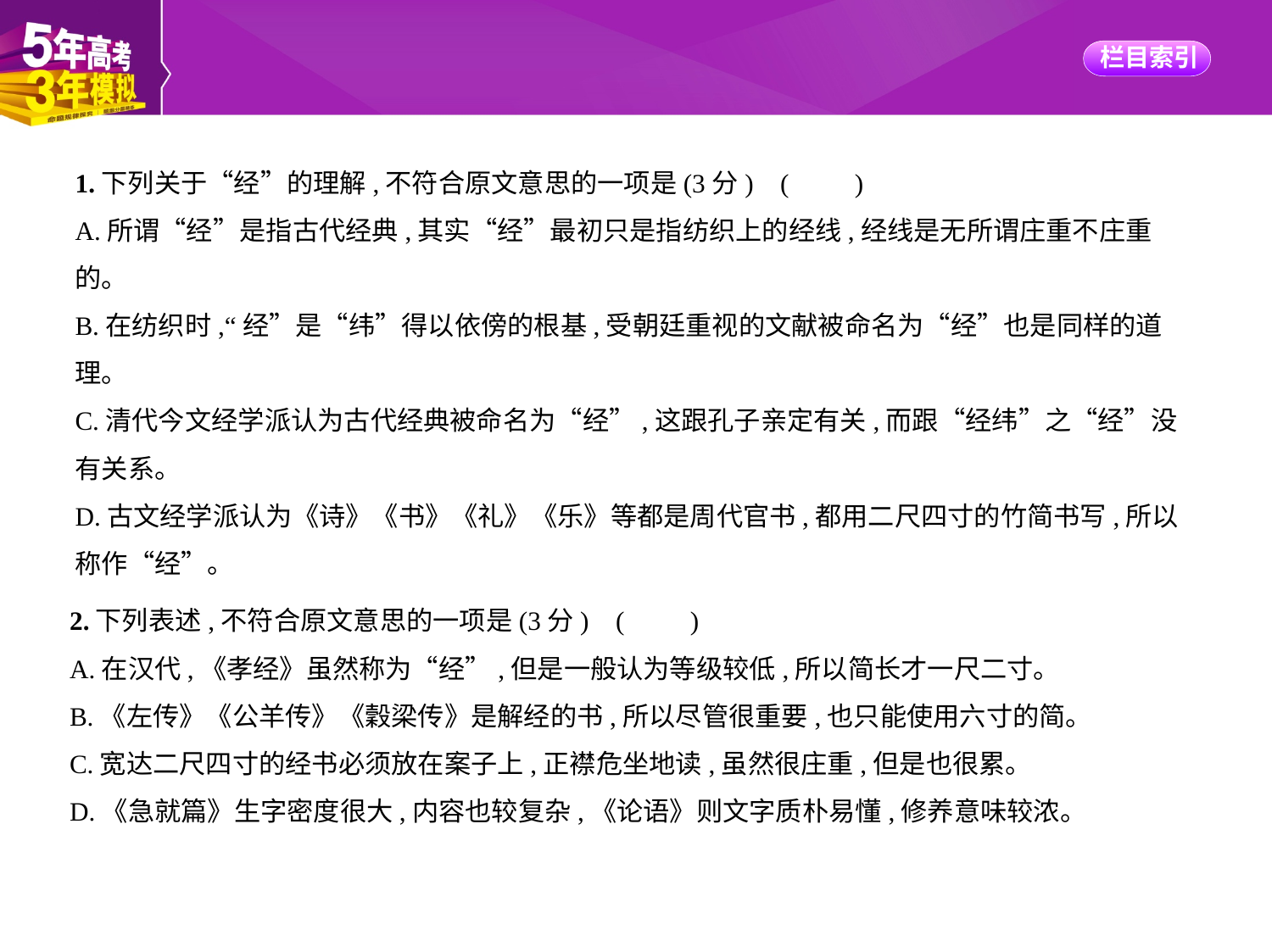

1.下列关于“经”的理解,不符合原文意思的一项是(3分) (　　)
A.所谓“经”是指古代经典,其实“经”最初只是指纺织上的经线,经线是无所谓庄重不庄重
的。
B.在纺织时,“经”是“纬”得以依傍的根基,受朝廷重视的文献被命名为“经”也是同样的道
理。
C.清代今文经学派认为古代经典被命名为“经”,这跟孔子亲定有关,而跟“经纬”之“经”没
有关系。
D.古文经学派认为《诗》《书》《礼》《乐》等都是周代官书,都用二尺四寸的竹简书写,所以
称作“经”。
2.下列表述,不符合原文意思的一项是(3分) (　　)
A.在汉代,《孝经》虽然称为“经”,但是一般认为等级较低,所以简长才一尺二寸。
B.《左传》《公羊传》《穀梁传》是解经的书,所以尽管很重要,也只能使用六寸的简。
C.宽达二尺四寸的经书必须放在案子上,正襟危坐地读,虽然很庄重,但是也很累。
D.《急就篇》生字密度很大,内容也较复杂,《论语》则文字质朴易懂,修养意味较浓。